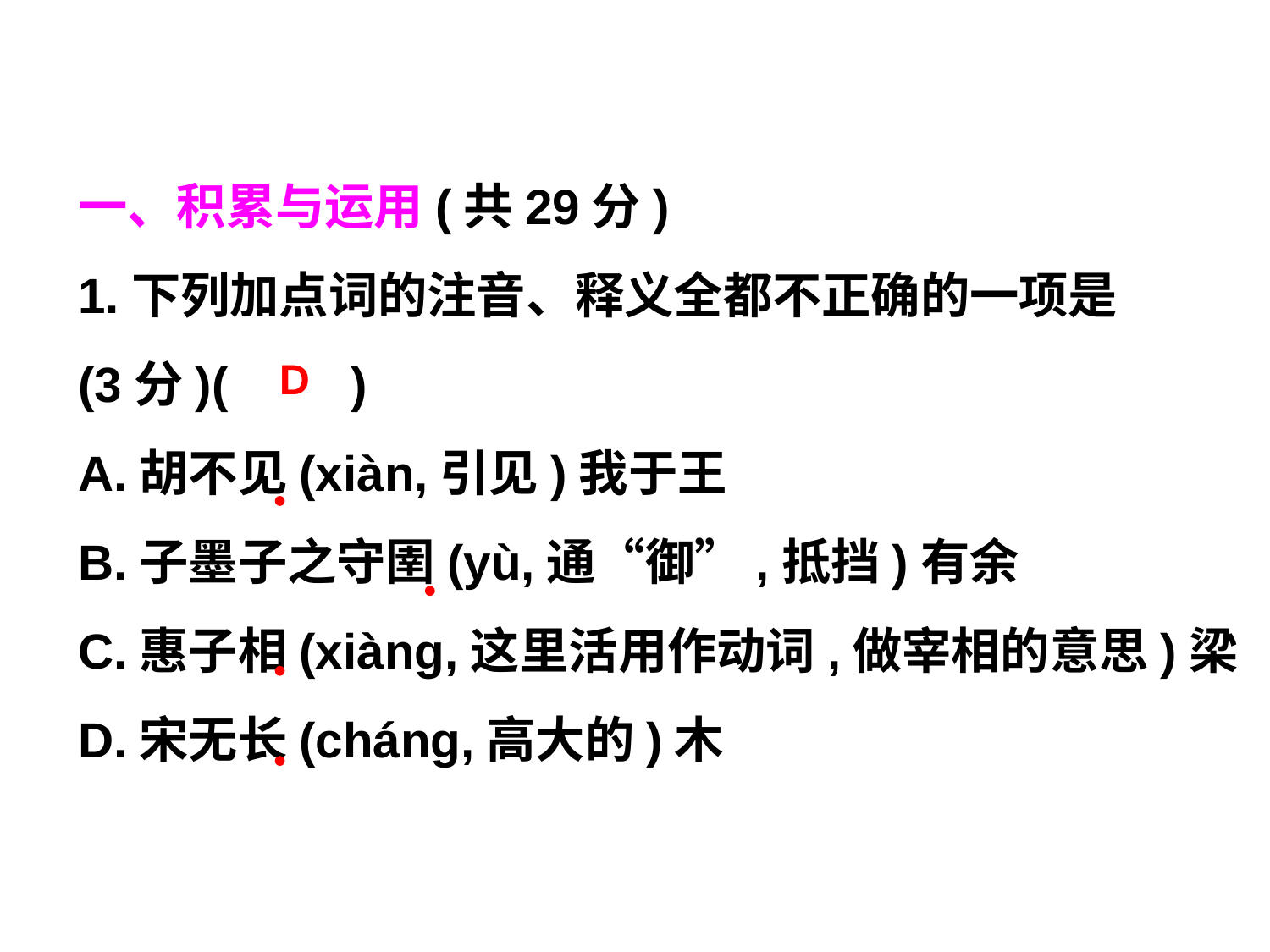

一、积累与运用(共29分)
1.下列加点词的注音、释义全都不正确的一项是
(3分)(　　)
A.胡不见(xiàn,引见)我于王
B.子墨子之守圉(yù,通“御”,抵挡)有余
C.惠子相(xiàng,这里活用作动词,做宰相的意思)梁
D.宋无长(cháng,高大的)木
D